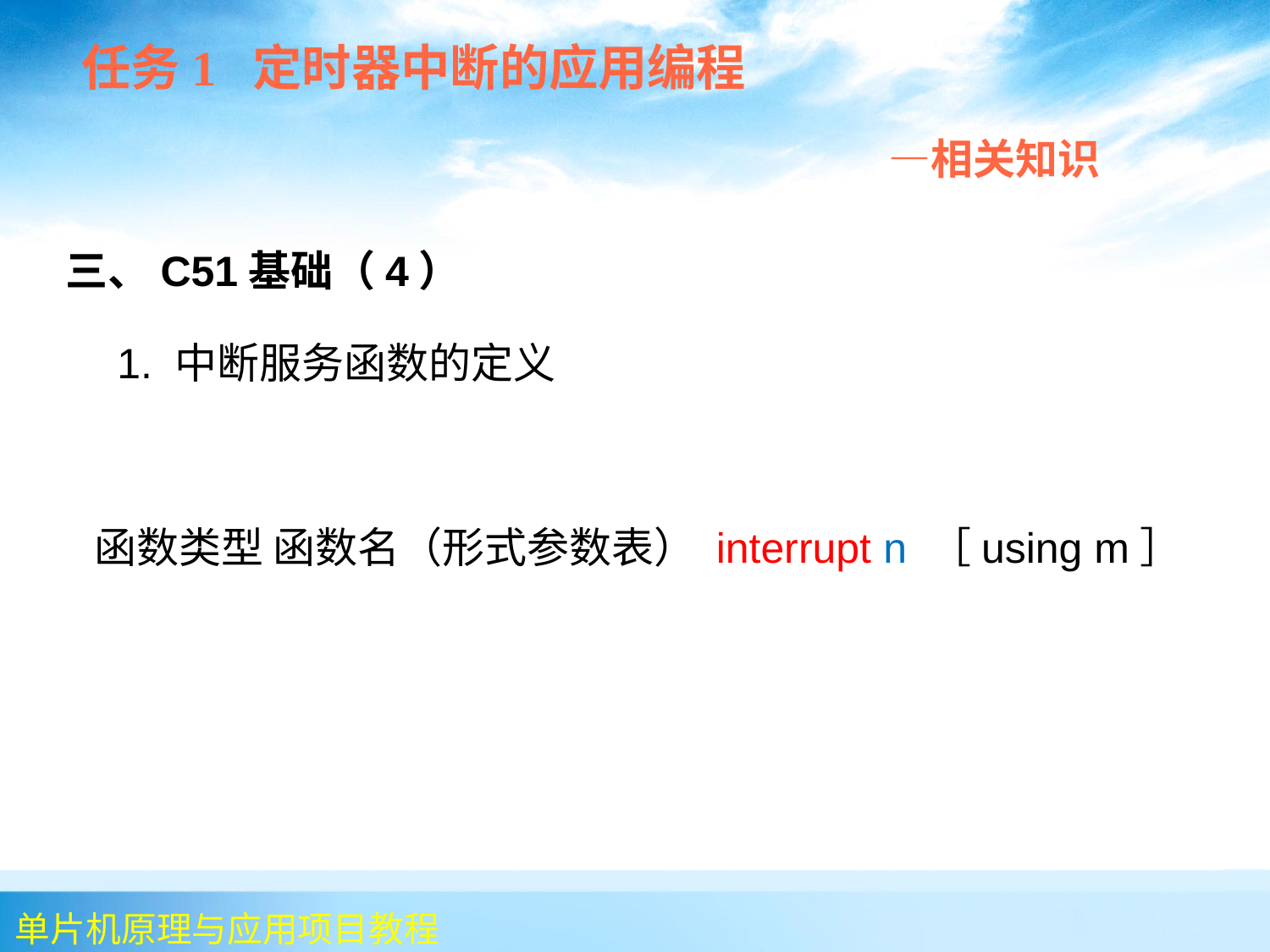

任务1  定时器中断的应用编程
                                                                            —相关知识
 三、C51基础（4）
      1. 中断服务函数的定义

    函数类型 函数名（形式参数表） interrupt n ［using m］